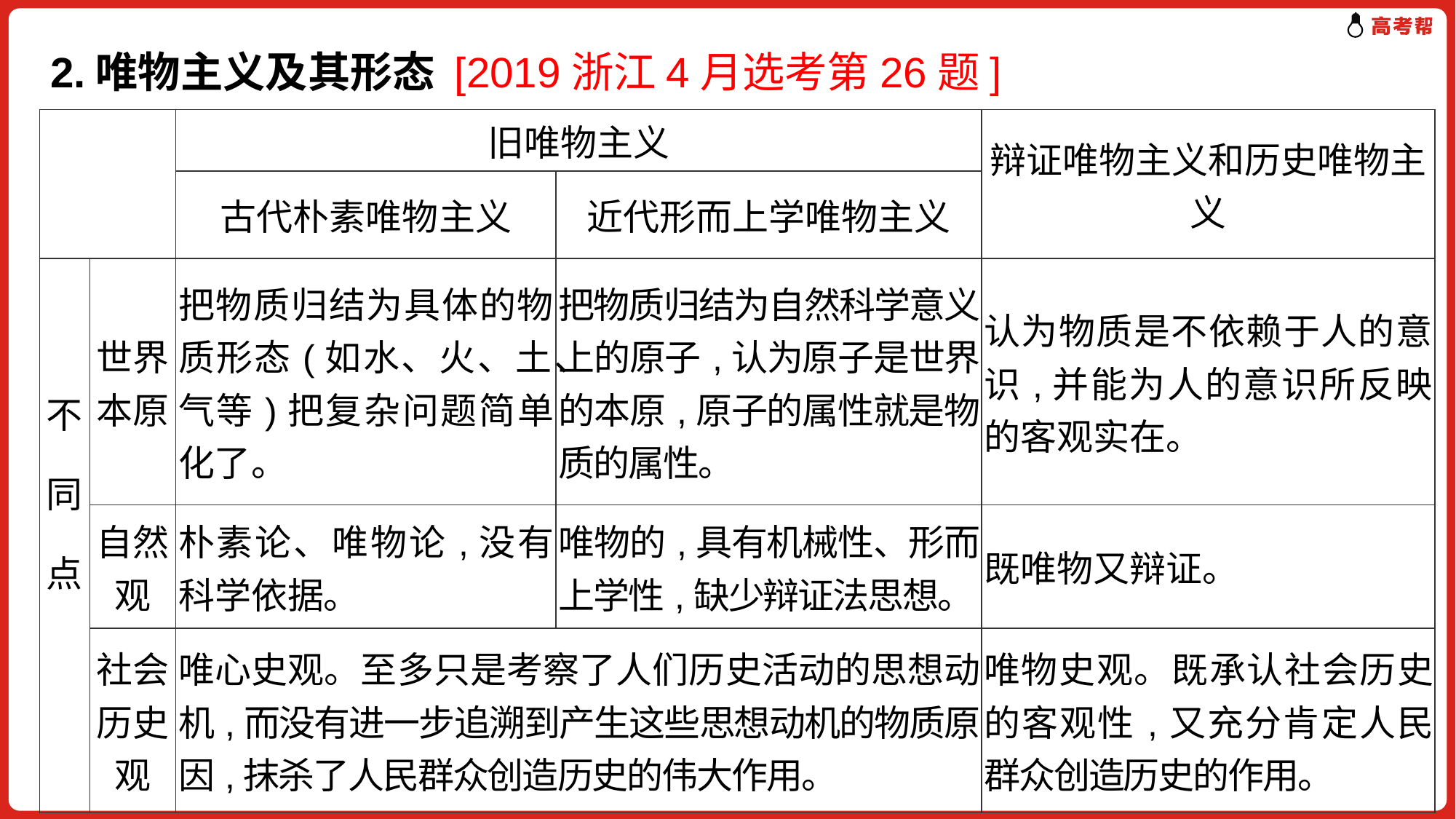

2.唯物主义及其形态 [2019浙江4月选考第26题]

|  |  | 旧唯物主义 |  | 辩证唯物主义和历史唯物主义 |
| --- | --- | --- | --- | --- |
|  |  | 古代朴素唯物主义 | 近代形而上学唯物主义 |  |
| 不同点 | 世界本原 | 把物质归结为具体的物质形态(如水、火、土、气等)把复杂问题简单化了。 | 把物质归结为自然科学意义上的原子,认为原子是世界的本原,原子的属性就是物质的属性。 | 认为物质是不依赖于人的意识,并能为人的意识所反映的客观实在。 |
|  | 自然观 | 朴素论、唯物论,没有科学依据。 | 唯物的,具有机械性、形而上学性,缺少辩证法思想。 | 既唯物又辩证。 |
|  | 社会历史观 | 唯心史观。至多只是考察了人们历史活动的思想动机,而没有进一步追溯到产生这些思想动机的物质原因,抹杀了人民群众创造历史的伟大作用。 |  | 唯物史观。既承认社会历史的客观性,又充分肯定人民群众创造历史的作用。 |